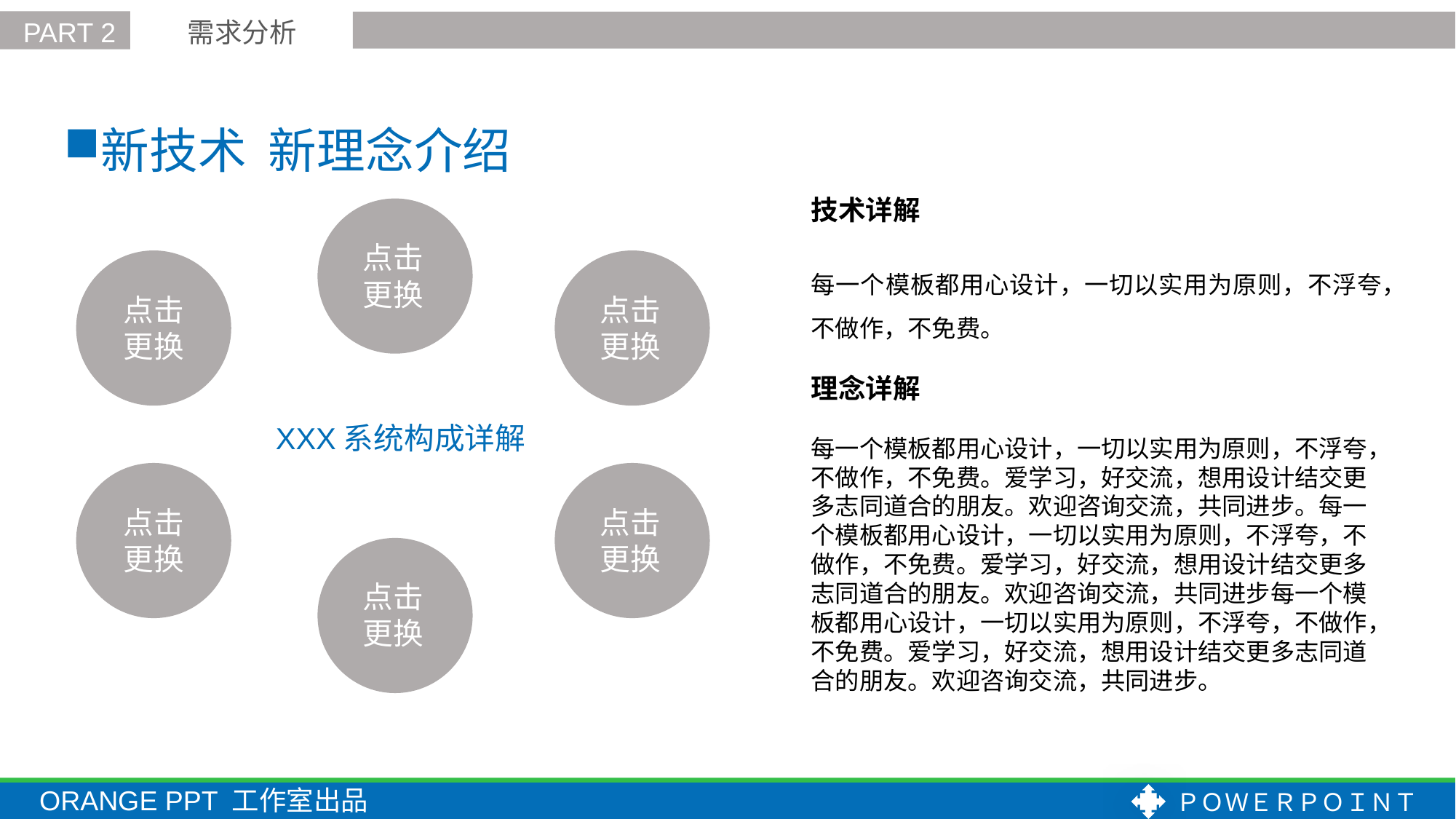

需求分析
PART 2
新技术  新理念介绍
技术详解

每一个模板都用心设计，一切以实用为原则，不浮夸，不做作，不免费。

理念详解

每一个模板都用心设计，一切以实用为原则，不浮夸，不做作，不免费。爱学习，好交流，想用设计结交更多志同道合的朋友。欢迎咨询交流，共同进步。每一个模板都用心设计，一切以实用为原则，不浮夸，不做作，不免费。爱学习，好交流，想用设计结交更多志同道合的朋友。欢迎咨询交流，共同进步每一个模板都用心设计，一切以实用为原则，不浮夸，不做作，不免费。爱学习，好交流，想用设计结交更多志同道合的朋友。欢迎咨询交流，共同进步。

点击更换

点击更换
点击更换
XXX系统构成详解

点击更换
点击更换

点击更换